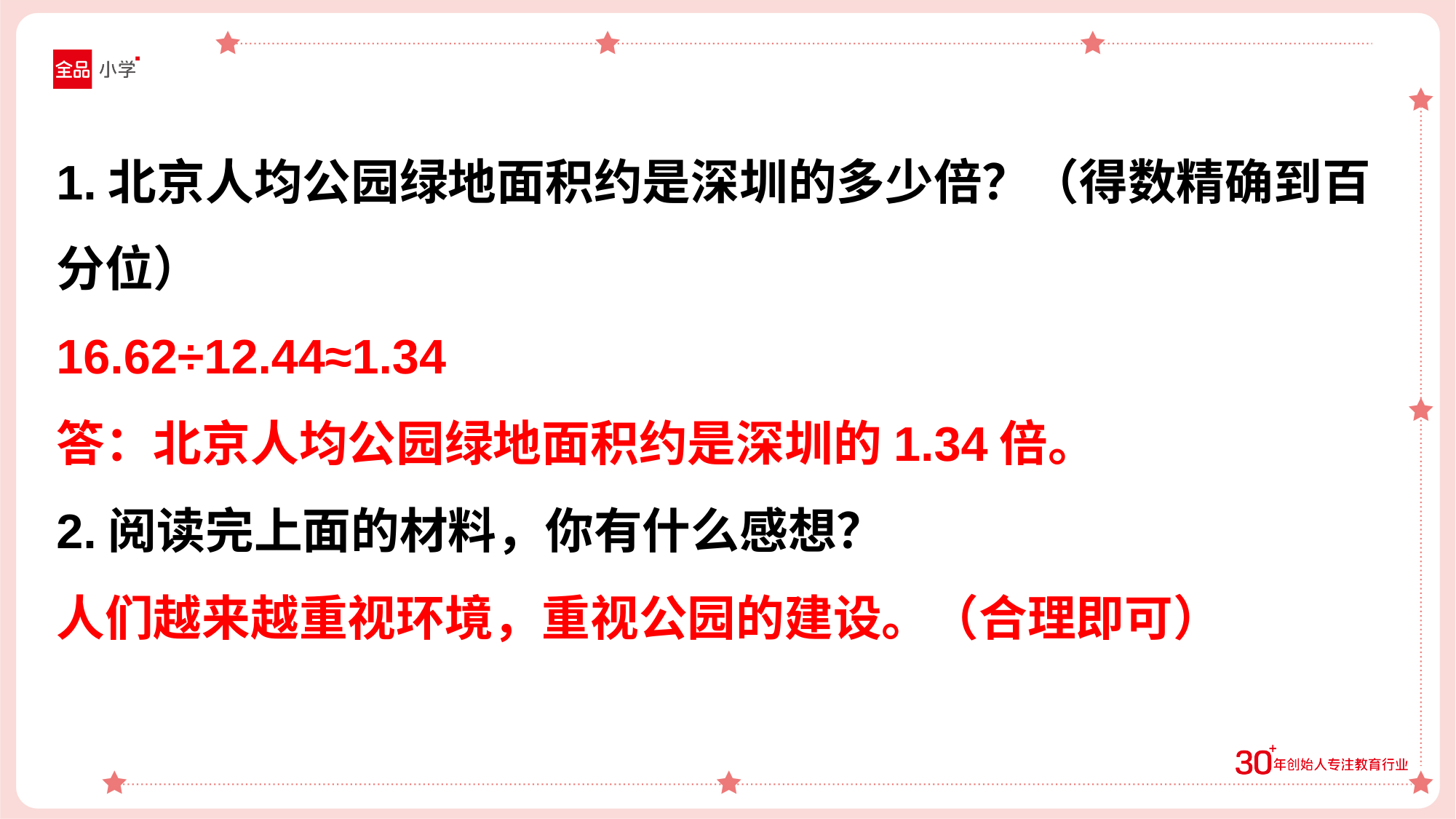

1.北京人均公园绿地面积约是深圳的多少倍？（得数精确到百分位）
16.62÷12.44≈1.34
答：北京人均公园绿地面积约是深圳的1.34倍。
2.阅读完上面的材料，你有什么感想？
人们越来越重视环境，重视公园的建设。（合理即可）